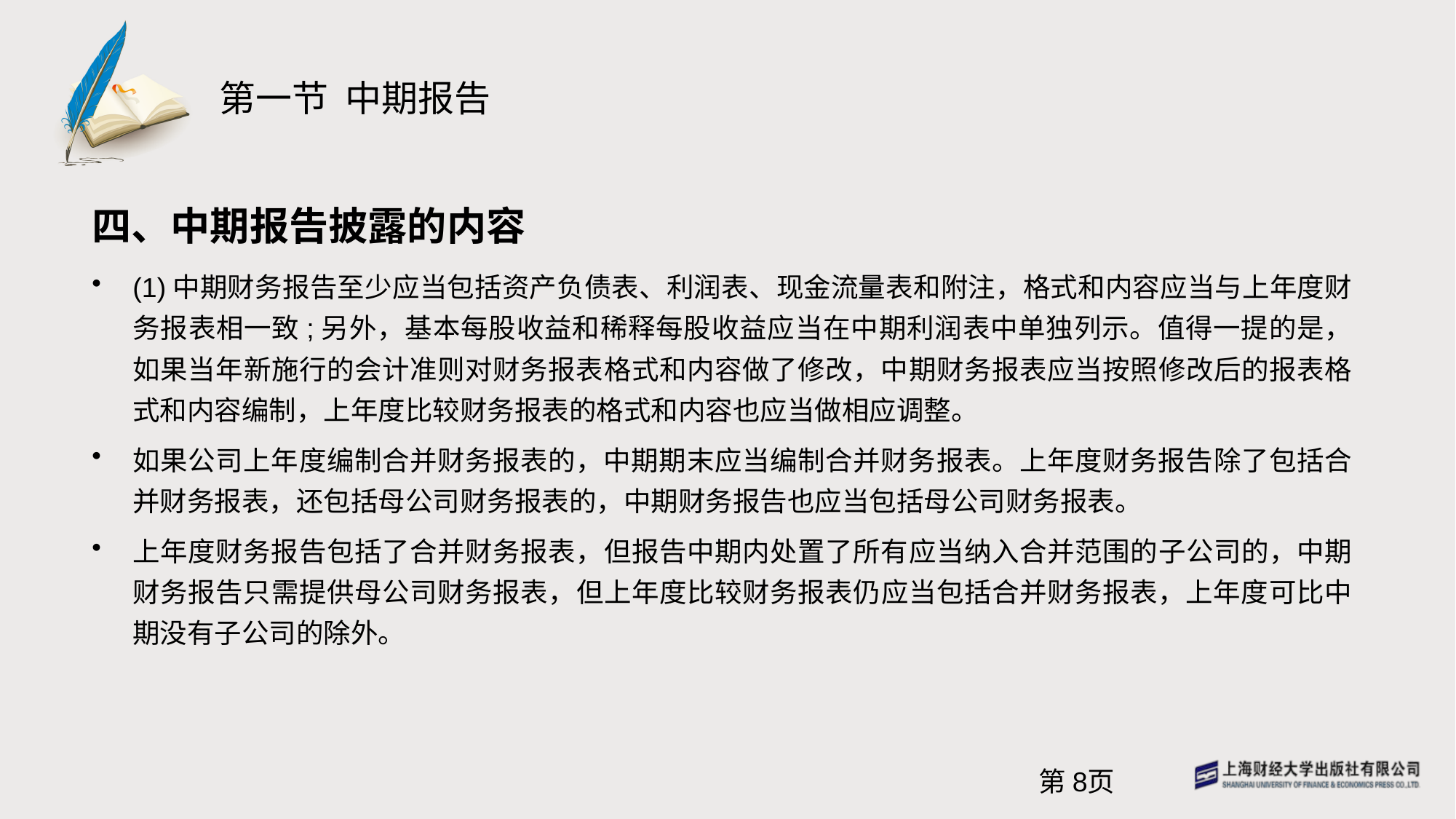

# 第一节  中期报告
四、中期报告披露的内容
(1)中期财务报告至少应当包括资产负债表、利润表、现金流量表和附注，格式和内容应当与上年度财务报表相一致;另外，基本每股收益和稀释每股收益应当在中期利润表中单独列示。值得一提的是，如果当年新施行的会计准则对财务报表格式和内容做了修改，中期财务报表应当按照修改后的报表格式和内容编制，上年度比较财务报表的格式和内容也应当做相应调整。
如果公司上年度编制合并财务报表的，中期期末应当编制合并财务报表。上年度财务报告除了包括合并财务报表，还包括母公司财务报表的，中期财务报告也应当包括母公司财务报表。
上年度财务报告包括了合并财务报表，但报告中期内处置了所有应当纳入合并范围的子公司的，中期财务报告只需提供母公司财务报表，但上年度比较财务报表仍应当包括合并财务报表，上年度可比中期没有子公司的除外。

8